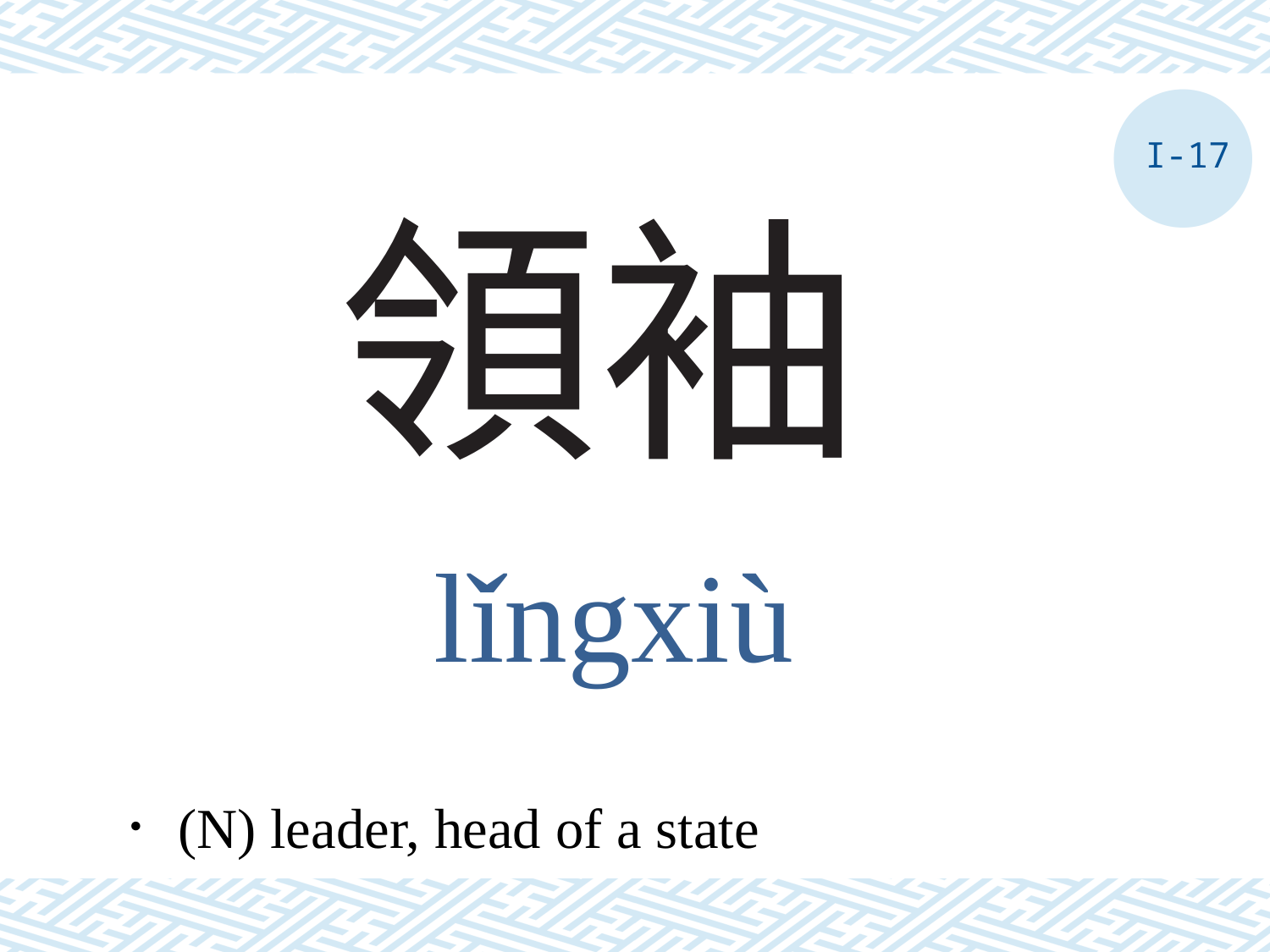

I-17

# 領袖
lǐngxiù
．(N) leader, head of a state